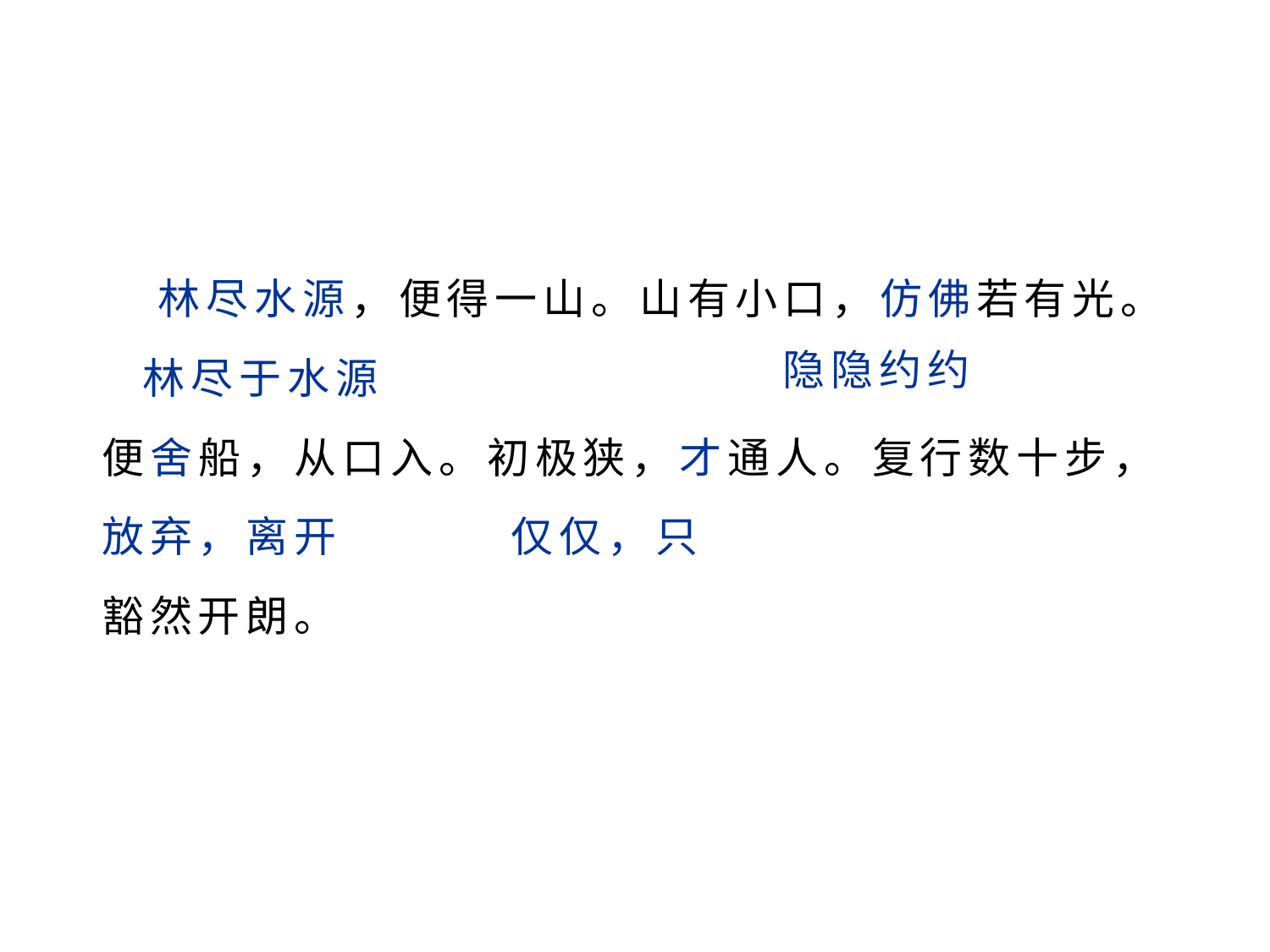

林尽水源，便得一山。山有小口，仿佛若有光。
  林尽于水源
便舍船，从口入。初极狭，才通人。复行数十步，
放弃，离开           仅仅，只
豁然开朗。
隐隐约约